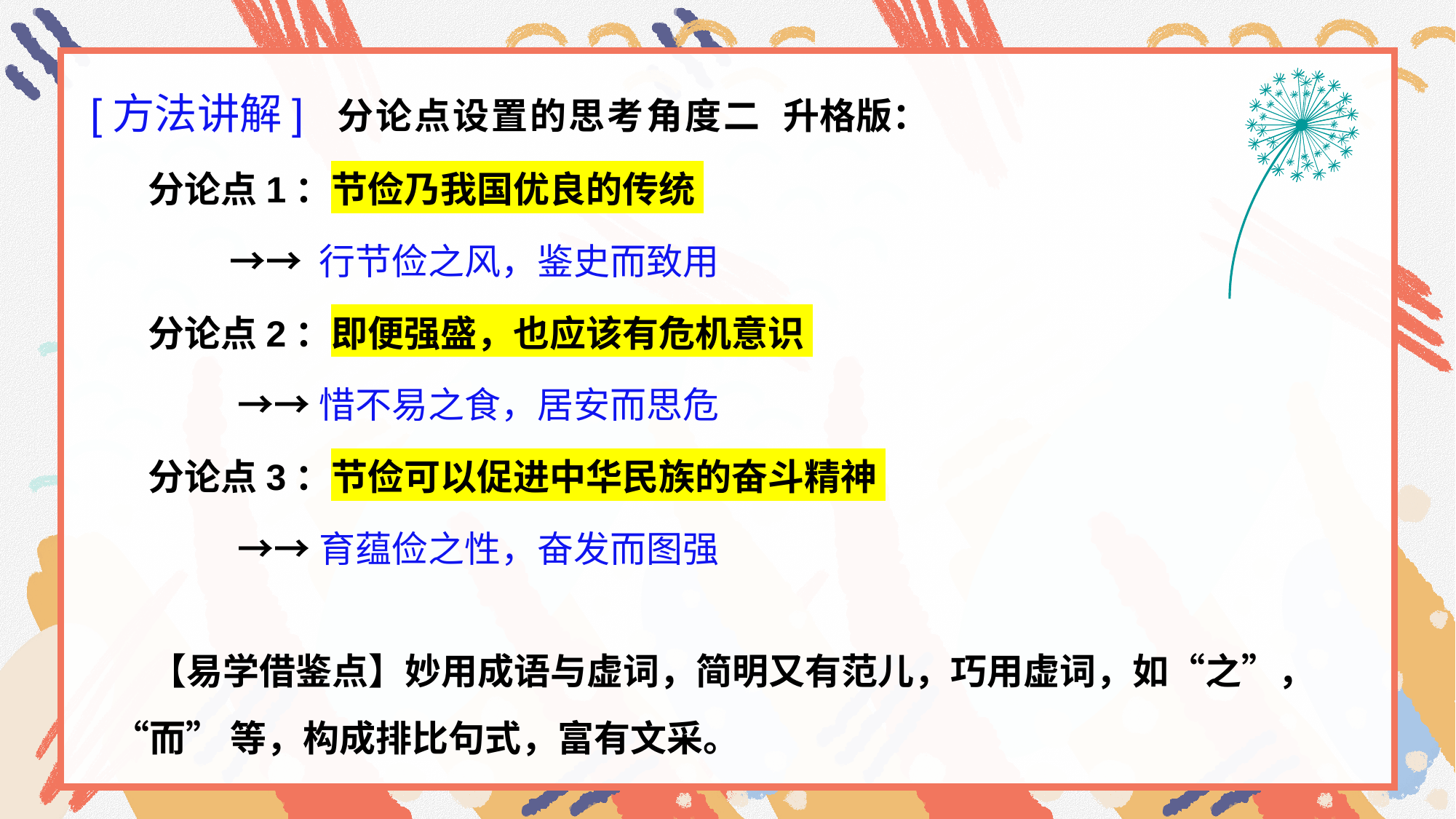

[方法讲解]  分论点设置的思考角度二  升格版：
      分论点1：节俭乃我国优良的传统
                 →→ 行节俭之风，鉴史而致用
      分论点2：即便强盛，也应该有危机意识
                  →→惜不易之食，居安而思危
      分论点3：节俭可以促进中华民族的奋斗精神
                  →→育蕴俭之性，奋发而图强
   【易学借鉴点】妙用成语与虚词，简明又有范儿，巧用虚词，如“之”，“而” 等，构成排比句式，富有文采。